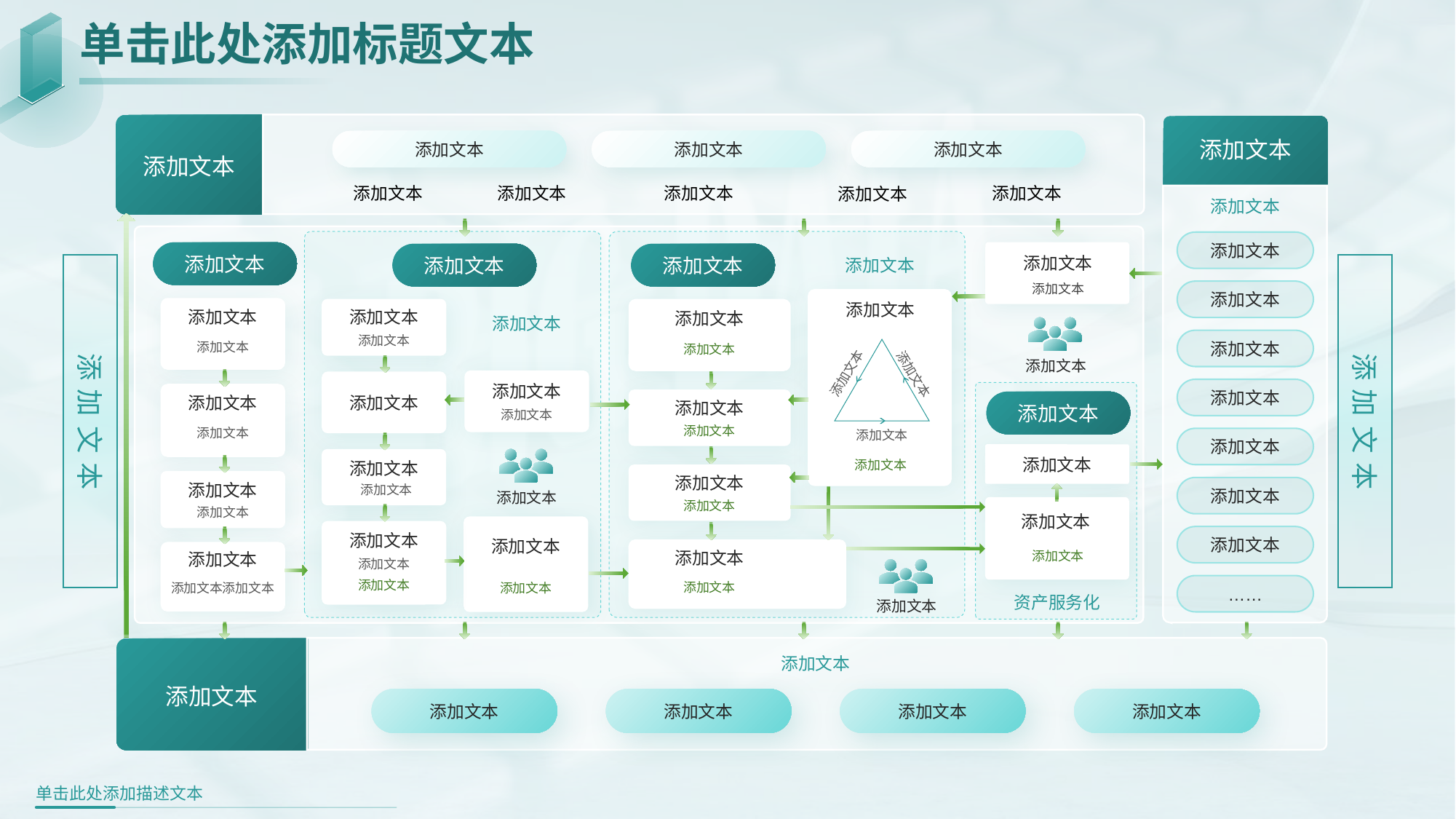

单击此处添加标题文本

添加文本

添加文本
添加文本
添加文本
添加文本
添加文本
添加文本
添加文本
添加文本
……
添加文本
添加文本
添加文本
添加文本
添加文本
添加文本
添加文本
添加文本
添加文本

添加文本
添加文本

添加文本
添加文本

添加文本
添加文本

添加文本
添加文本

添加文本
添加文本

添加文本
添加文本添加文本
添加文本
添加文本
添加文本

添加文本

添加文本
添加文本

添加文本
添加文本

添加文本
添加文本

添加文本
添加文本

添加文本
添加文本

添加文本
添加文本

添加文本
添加文本
添加文本

添加文本
添加文本

添加文本

添加文本

添加文本

添加文本

添加文本
添加文本

添加文本

添加文本
添加文本

添加文本
添加文本
添加文本
添加文本

添加文本
资产服务化

添加文本
添加文本
添加文本
添加文本
添加文本
添加文本

添加文本

添加文本